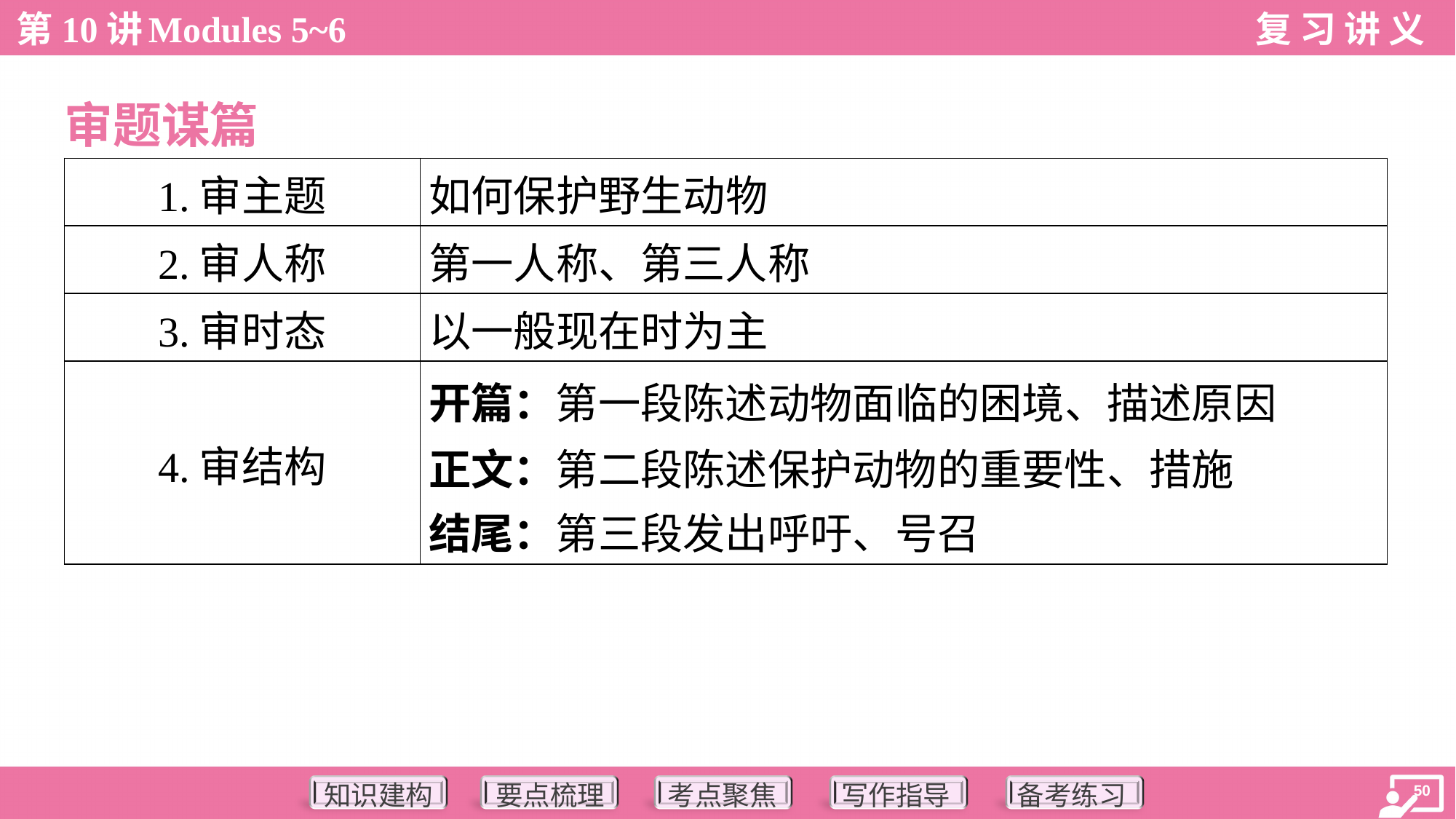

审题谋篇
| 1.审主题 | 如何保护野生动物 |
| --- | --- |
| 2.审人称 | 第一人称、第三人称 |
| 3.审时态 | 以一般现在时为主 |
| 4.审结构 | 开篇：第一段陈述动物面临的困境、描述原因 正文：第二段陈述保护动物的重要性、措施 结尾：第三段发出呼吁、号召 |